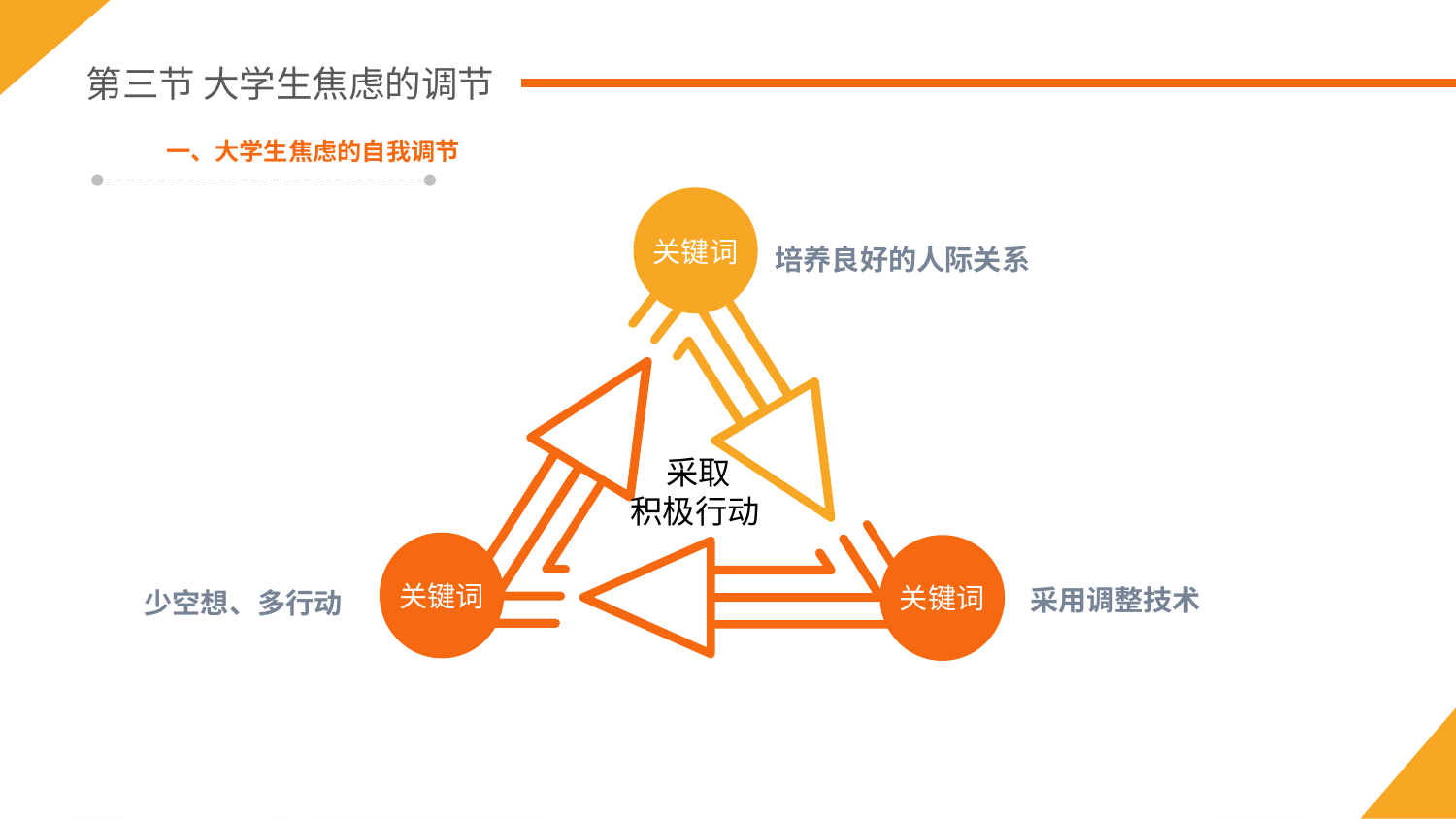

第三节 大学生焦虑的调节
一、大学生焦虑的自我调节
关键词

关键词
关键词
培养良好的人际关系
采取
积极行动
采用调整技术
少空想、多行动